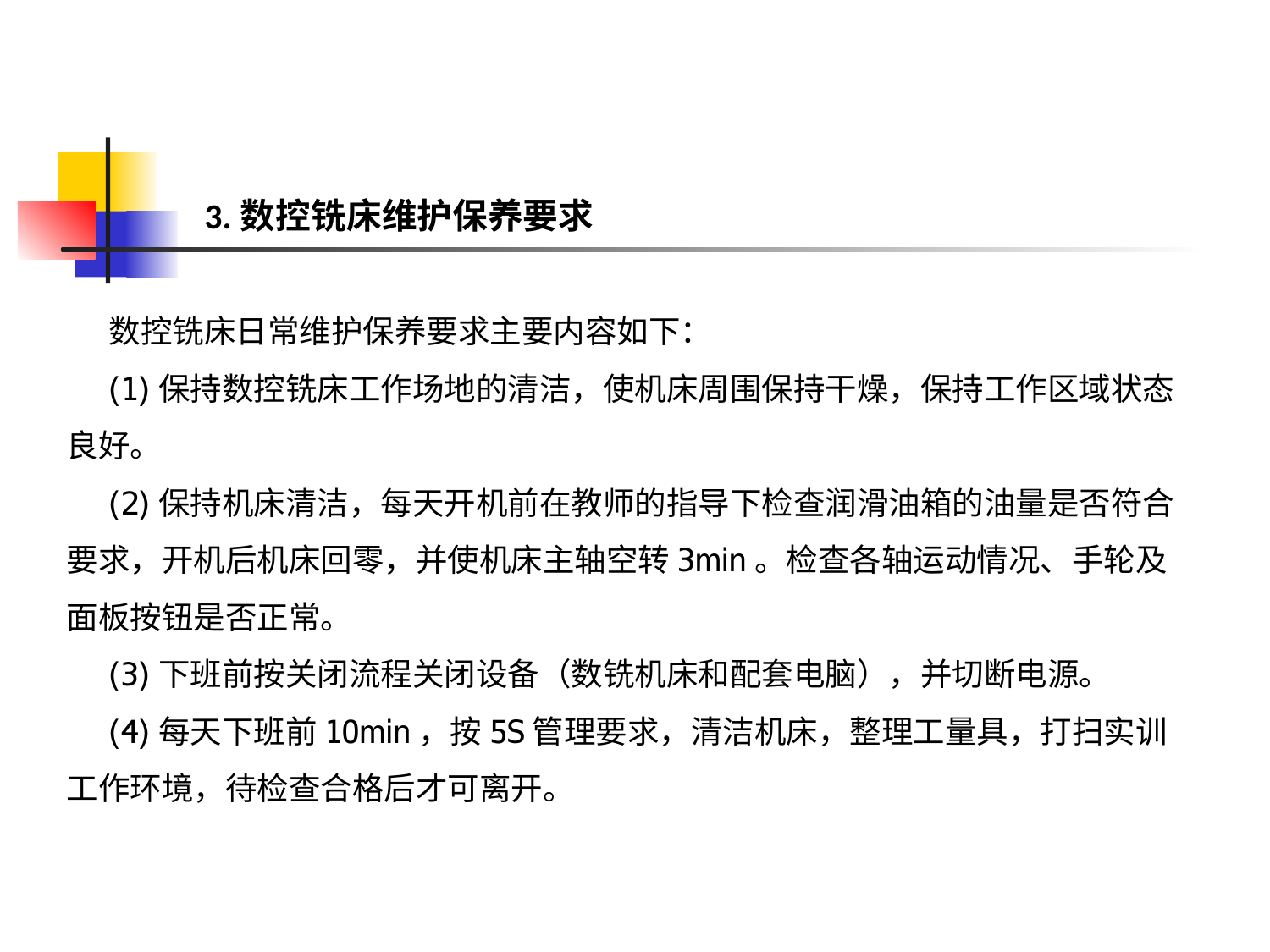

3.数控铣床维护保养要求

数控铣床日常维护保养要求主要内容如下：
(1)保持数控铣床工作场地的清洁，使机床周围保持干燥，保持工作区域状态良好。
(2)保持机床清洁，每天开机前在教师的指导下检查润滑油箱的油量是否符合要求，开机后机床回零，并使机床主轴空转3min。检查各轴运动情况、手轮及面板按钮是否正常。
(3)下班前按关闭流程关闭设备（数铣机床和配套电脑），并切断电源。
(4)每天下班前10min，按5S管理要求，清洁机床，整理工量具，打扫实训工作环境，待检查合格后才可离开。